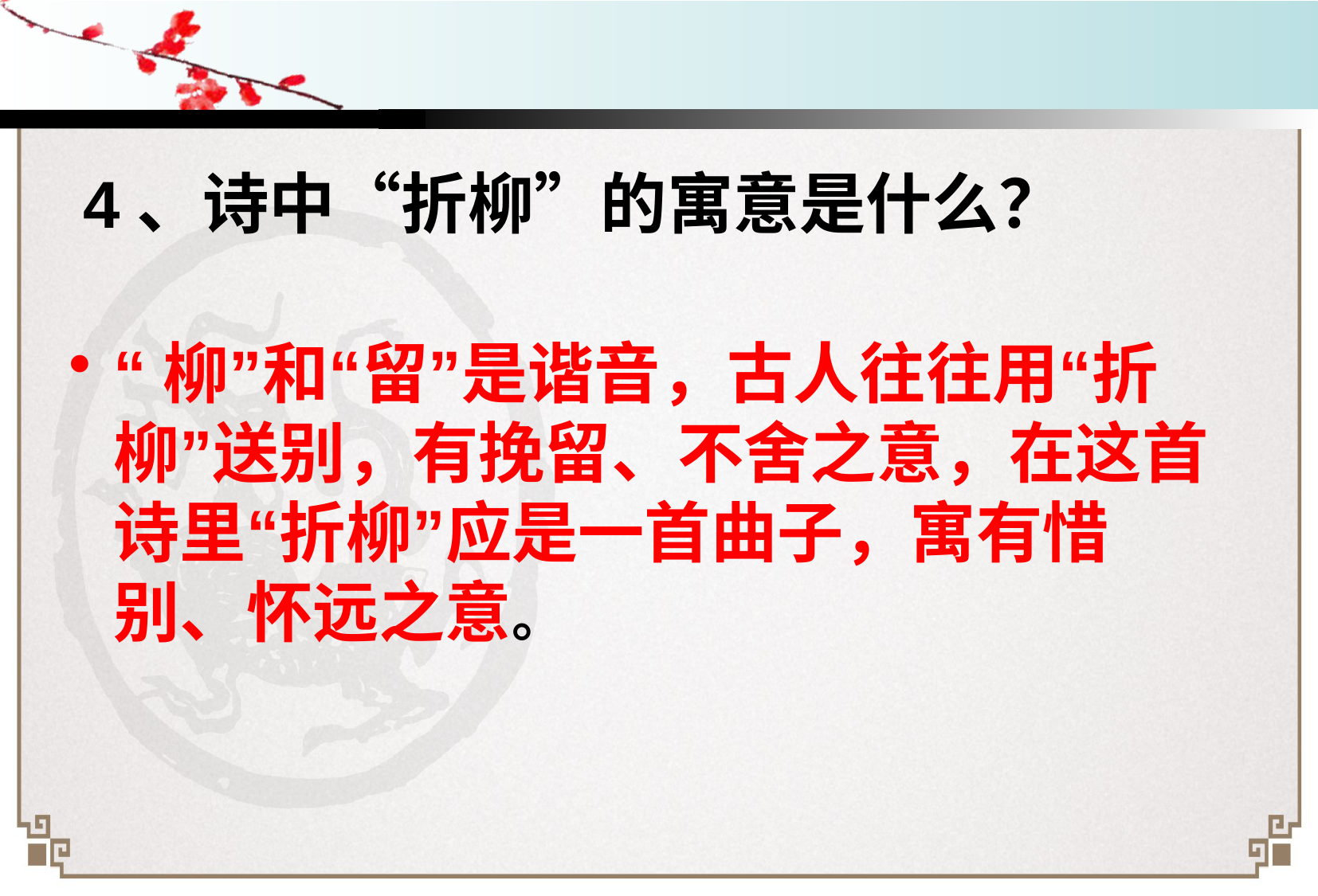

#
4、诗中“折柳”的寓意是什么？
“柳”和“留”是谐音，古人往往用“折柳”送别，有挽留、不舍之意，在这首诗里“折柳”应是一首曲子，寓有惜别、怀远之意。